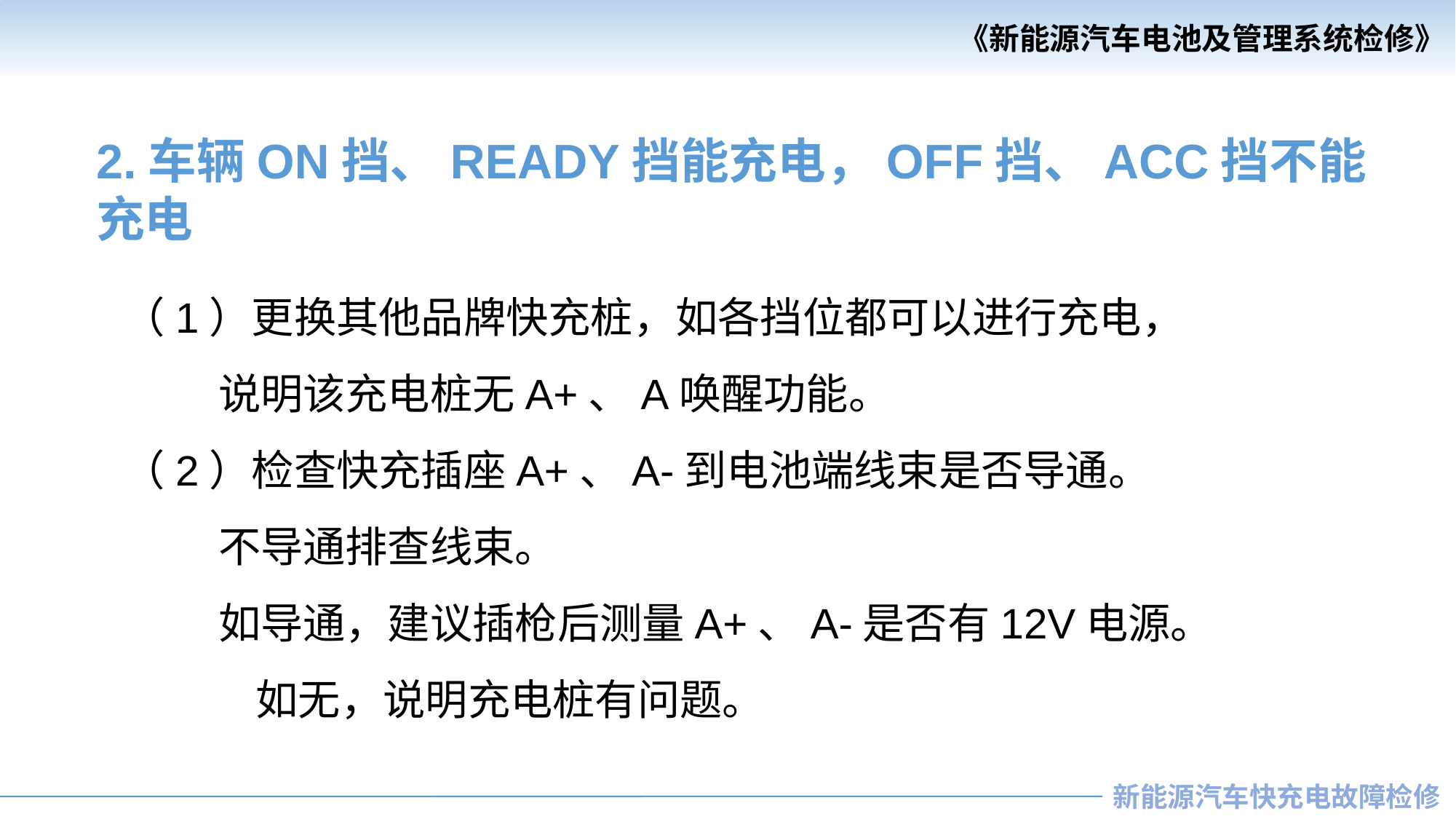

2.车辆ON挡、READY挡能充电，OFF挡、ACC挡不能充电
（1）更换其他品牌快充桩，如各挡位都可以进行充电，
         说明该充电桩无A+、A唤醒功能。
（2）检查快充插座A+、A-到电池端线束是否导通。
         不导通排查线束。
         如导通，建议插枪后测量A+、A-是否有12V电源。
             如无，说明充电桩有问题。